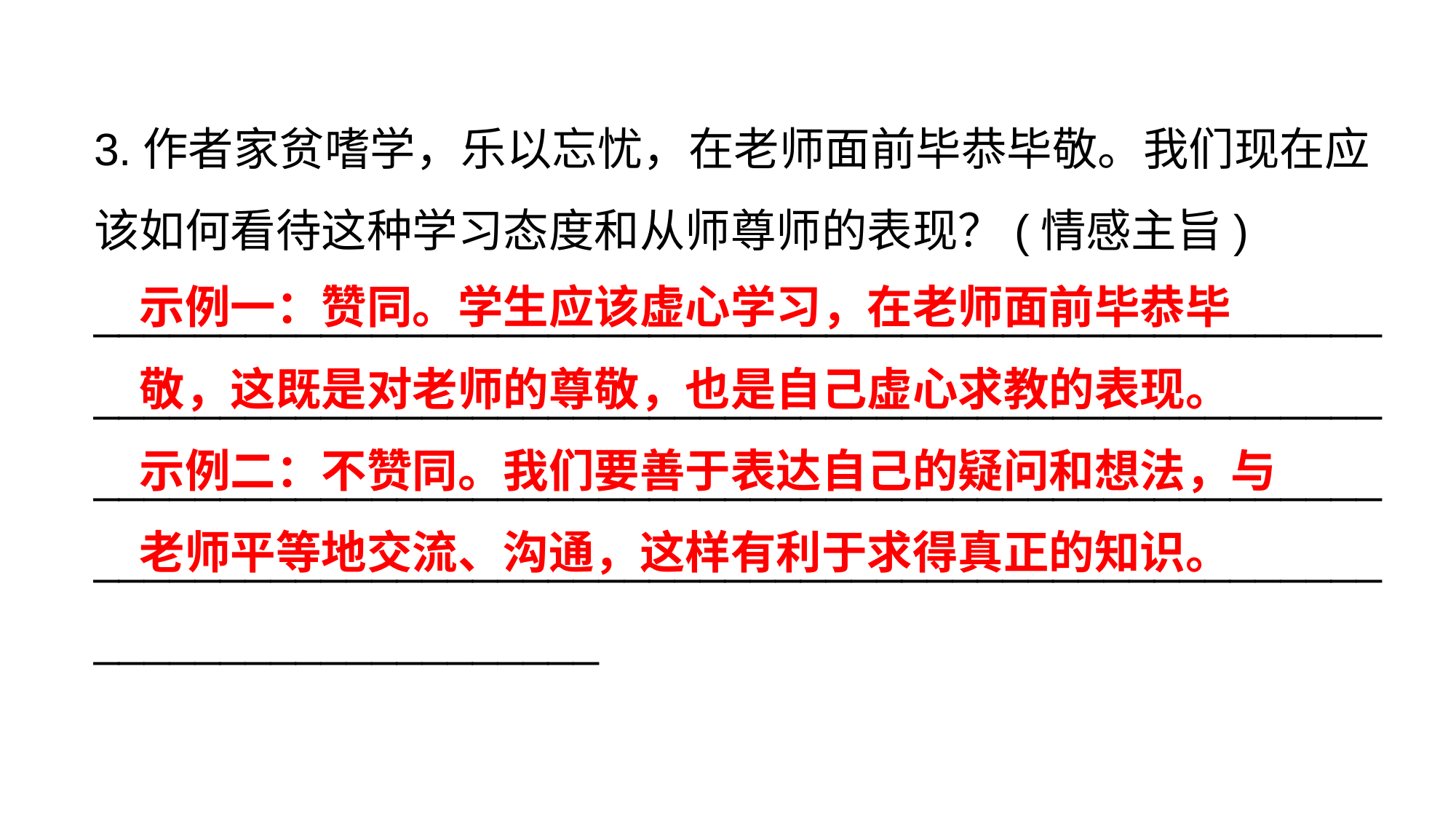

3.作者家贫嗜学，乐以忘忧，在老师面前毕恭毕敬。我们现在应该如何看待这种学习态度和从师尊师的表现？(情感主旨)
________________________________________________________________________________________________________________________________________________________________________________________________________________________________
示例一：赞同。学生应该虚心学习，在老师面前毕恭毕敬，这既是对老师的尊敬，也是自己虚心求教的表现。
示例二：不赞同。我们要善于表达自己的疑问和想法，与老师平等地交流、沟通，这样有利于求得真正的知识。